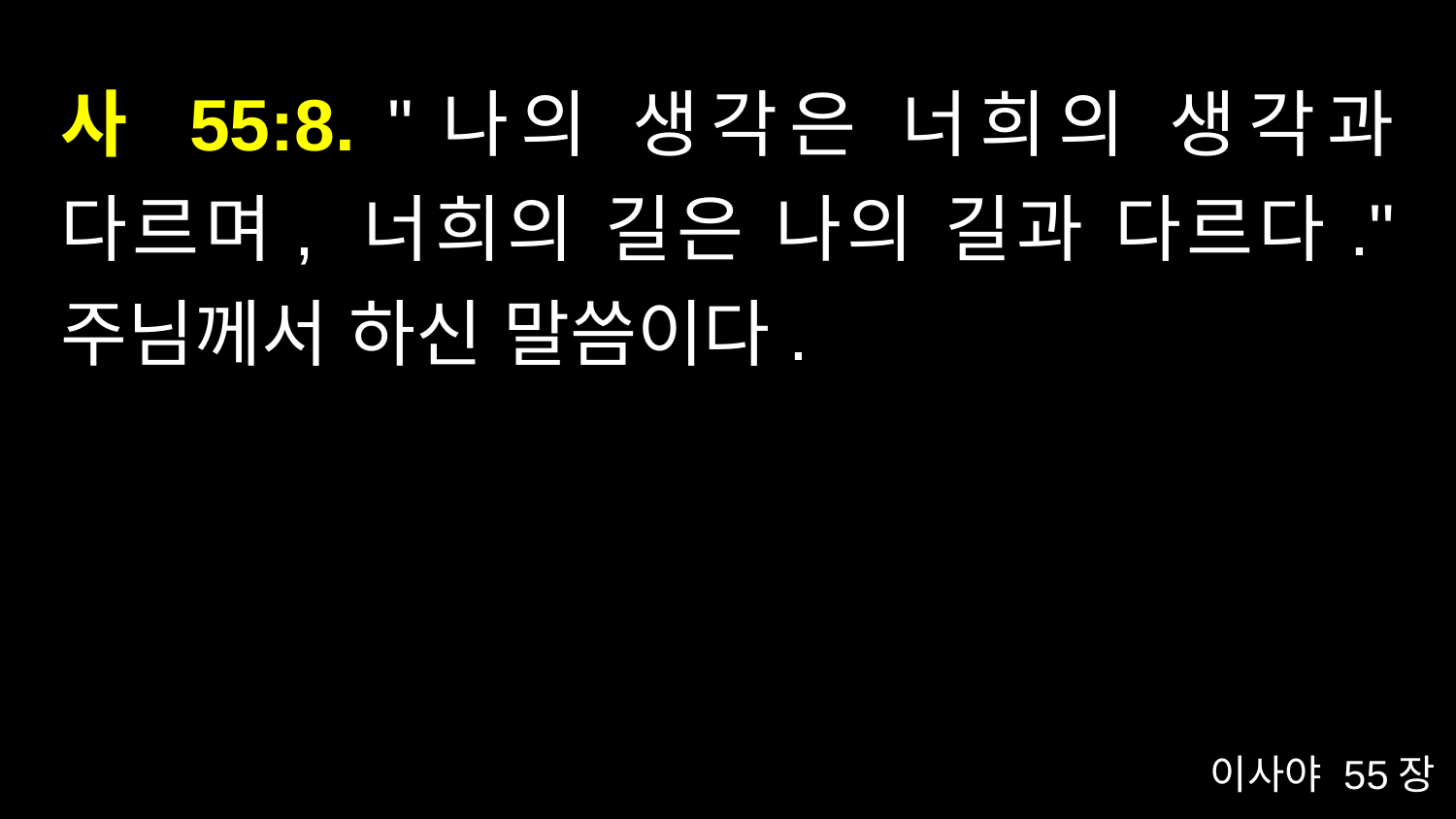

# 사 55:8. "나의 생각은 너희의 생각과 다르며, 너희의 길은 나의 길과 다르다." 주님께서 하신 말씀이다.
이사야 55장